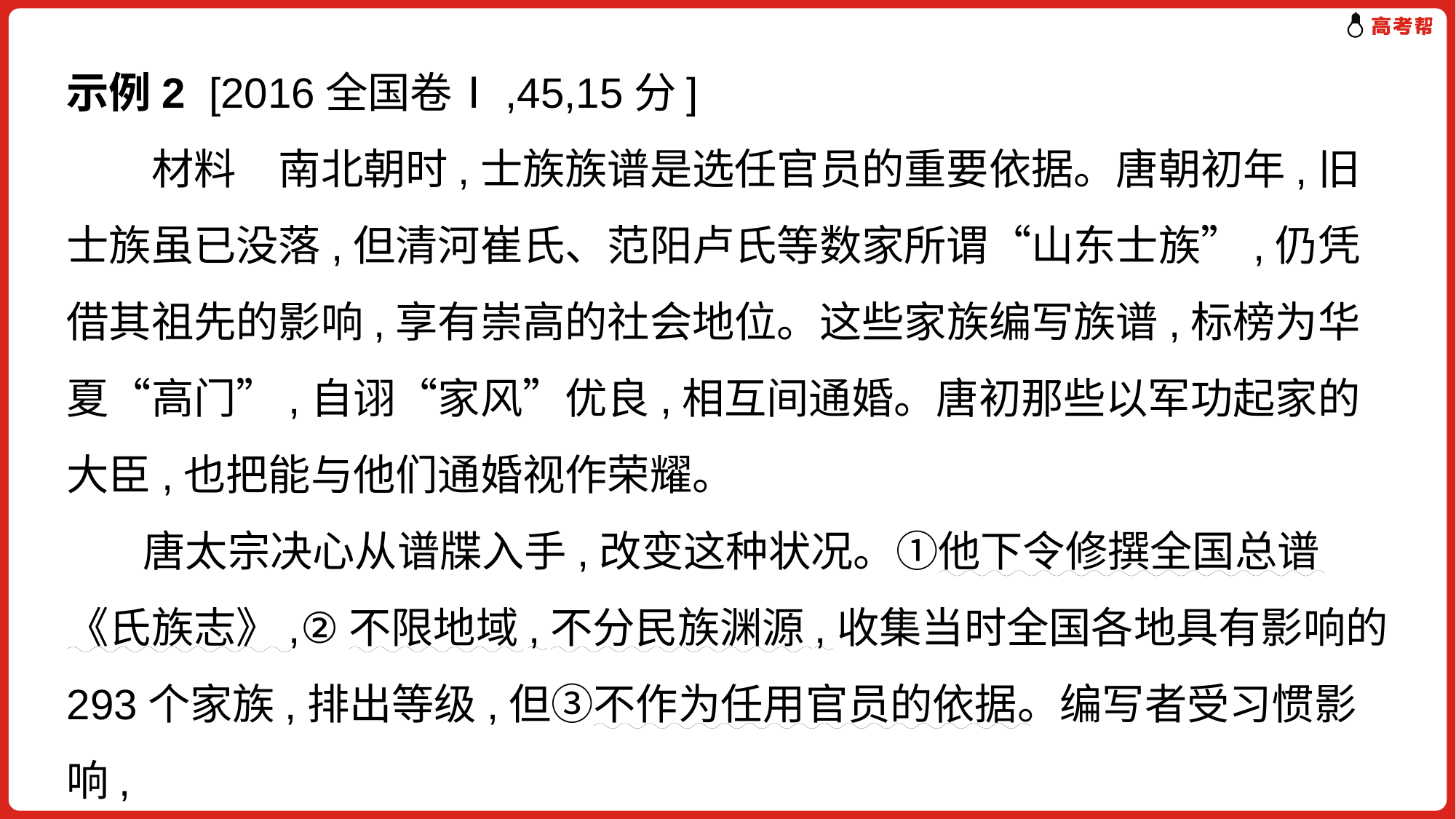

示例2  [2016全国卷Ⅰ,45,15分]
　　材料　南北朝时,士族族谱是选任官员的重要依据。唐朝初年,旧士族虽已没落,但清河崔氏、范阳卢氏等数家所谓“山东士族”,仍凭借其祖先的影响,享有崇高的社会地位。这些家族编写族谱,标榜为华夏“高门”,自诩“家风”优良,相互间通婚。唐初那些以军功起家的大臣,也把能与他们通婚视作荣耀。
       唐太宗决心从谱牒入手,改变这种状况。①他下令修撰全国总谱《氏族志》,②不限地域,不分民族渊源,收集当时全国各地具有影响的293个家族,排出等级,但③不作为任用官员的依据。编写者受习惯影响,